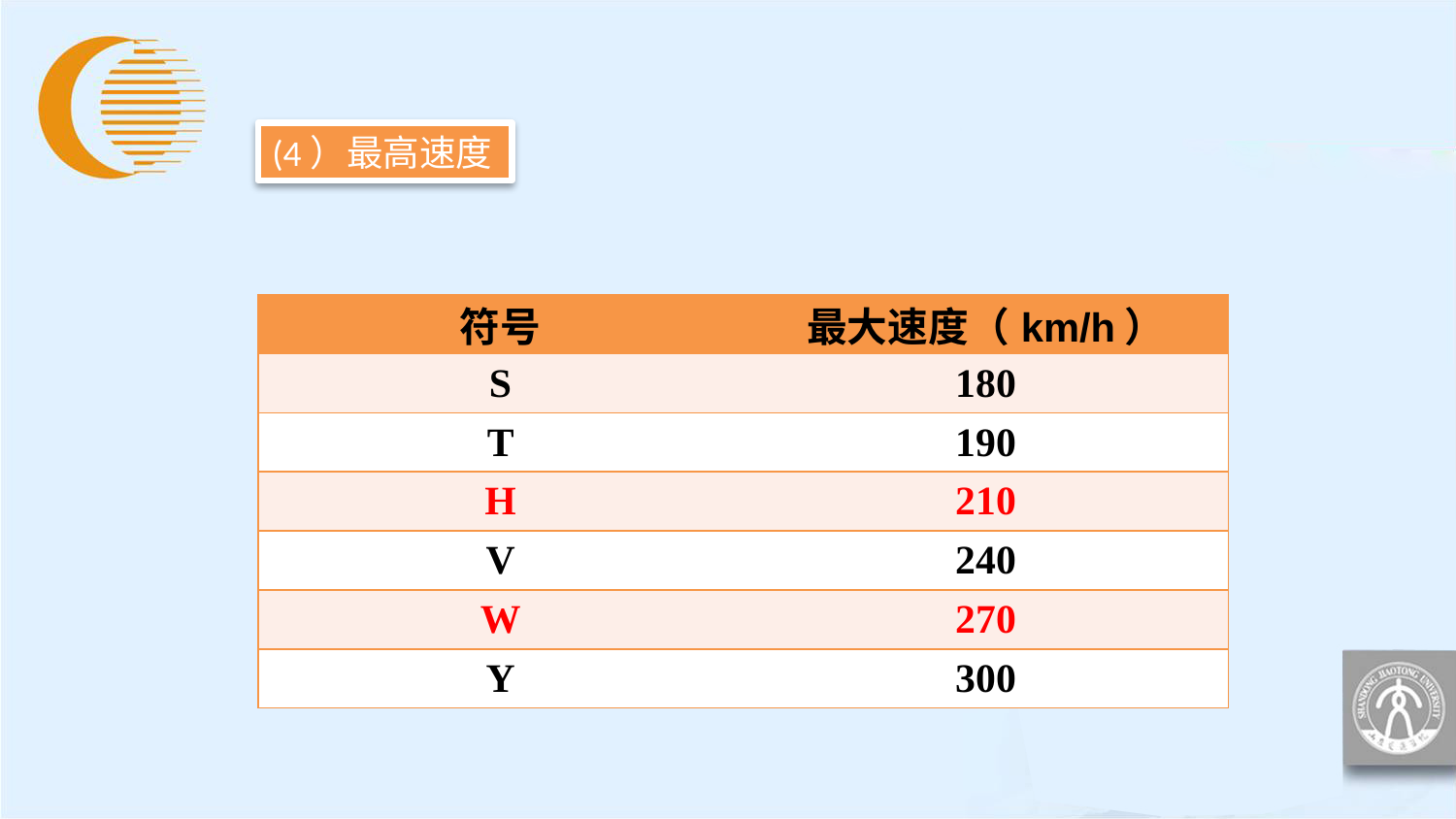

(4）最高速度
| 符号 | 最大速度（km/h） |
| --- | --- |
| S | 180 |
| T | 190 |
| H | 210 |
| V | 240 |
| W | 270 |
| Y | 300 |